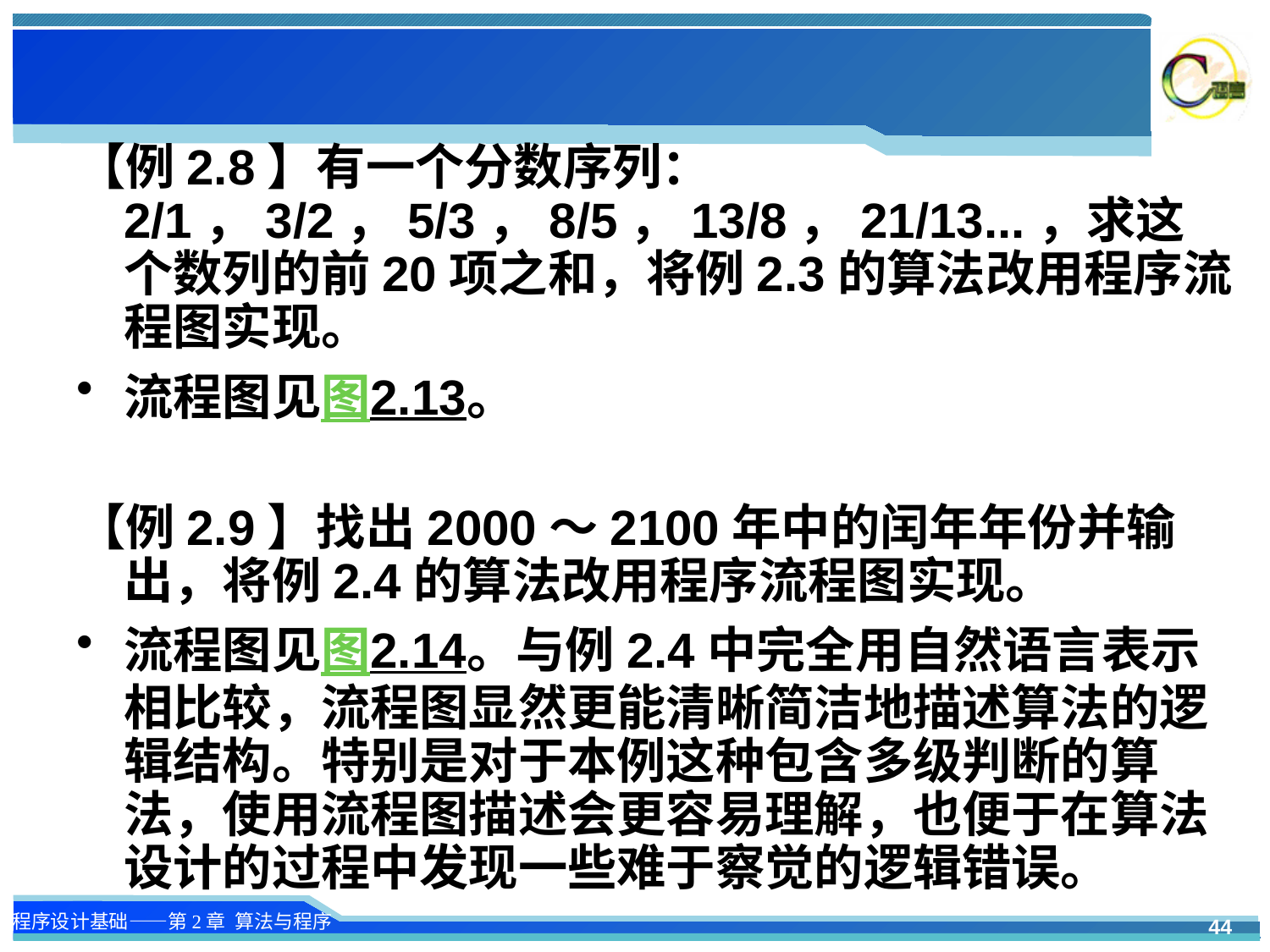

#
【例2.8】有一个分数序列：2/1，3/2，5/3，8/5，13/8，21/13...，求这个数列的前20项之和，将例2.3的算法改用程序流程图实现。
流程图见图2.13。

【例2.9】找出2000～2100年中的闰年年份并输出，将例2.4的算法改用程序流程图实现。
流程图见图2.14。与例2.4中完全用自然语言表示相比较，流程图显然更能清晰简洁地描述算法的逻辑结构。特别是对于本例这种包含多级判断的算法，使用流程图描述会更容易理解，也便于在算法设计的过程中发现一些难于察觉的逻辑错误。
44